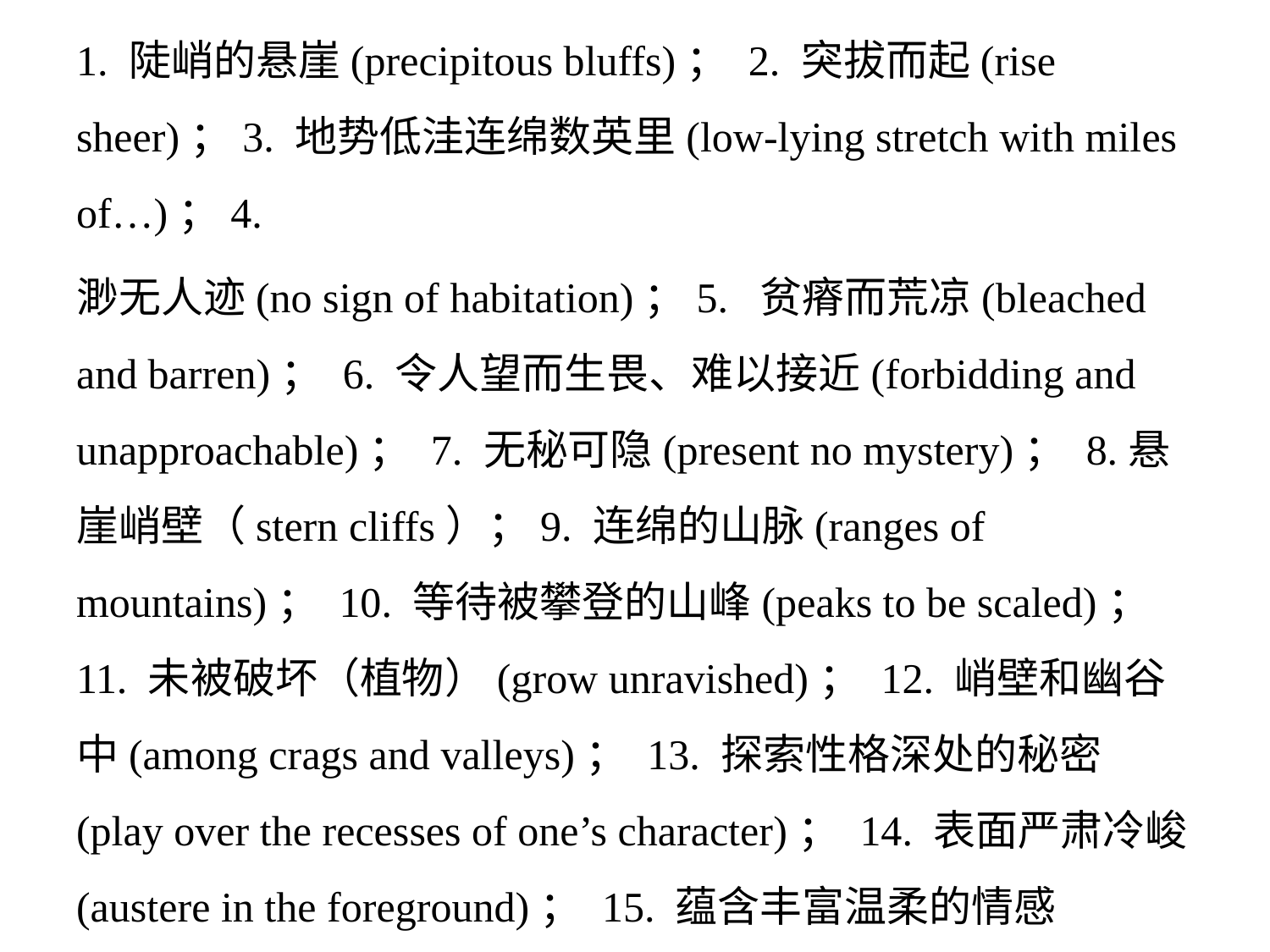

1. 陡峭的悬崖(precipitous bluffs)； 2. 突拔而起(rise sheer)；3. 地势低洼连绵数英里(low-lying stretch with miles of…)；4.
渺无人迹(no sign of habitation)；5.  贫瘠而荒凉(bleached and barren)； 6. 令人望而生畏、难以接近(forbidding and unapproachable)； 7. 无秘可隐(present no mystery)； 8.悬崖峭壁（stern cliffs）；9. 连绵的山脉(ranges of mountains)； 10. 等待被攀登的山峰(peaks to be scaled)；11. 未被破坏（植物）(grow unravished)； 12. 峭壁和幽谷中(among crags and valleys)； 13. 探索性格深处的秘密(play over the recesses of one’s character)； 14. 表面严肃冷峻(austere in the foreground)； 15. 蕴含丰富温柔的情感 (nurture treasures of tenderness)； 16. 宛若娇嫩的花朵(like a delicate flower)